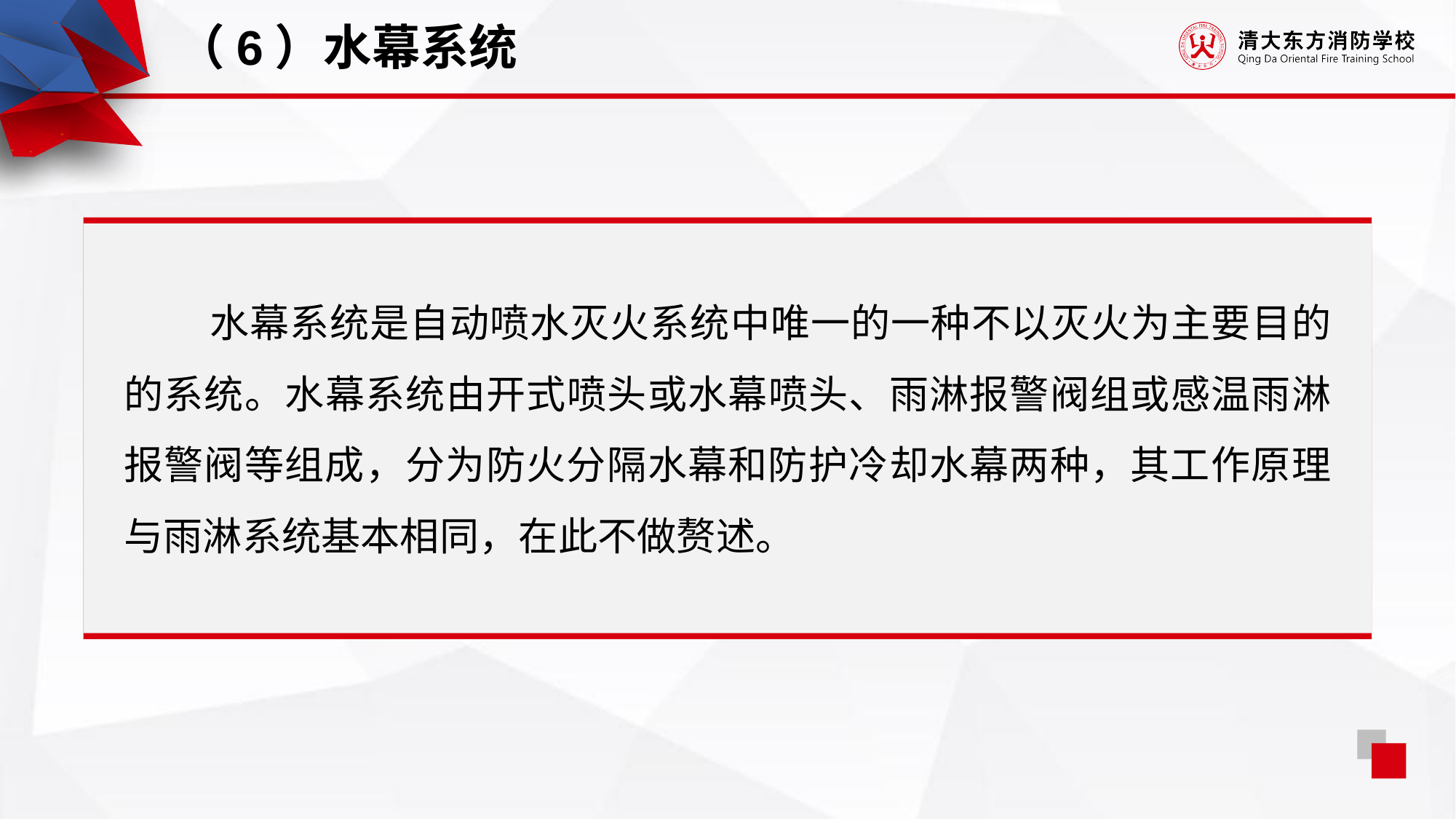

（6）水幕系统

水幕系统是自动喷水灭火系统中唯一的一种不以灭火为主要目的的系统。水幕系统由开式喷头或水幕喷头、雨淋报警阀组或感温雨淋报警阀等组成，分为防火分隔水幕和防护冷却水幕两种，其工作原理与雨淋系统基本相同，在此不做赘述。